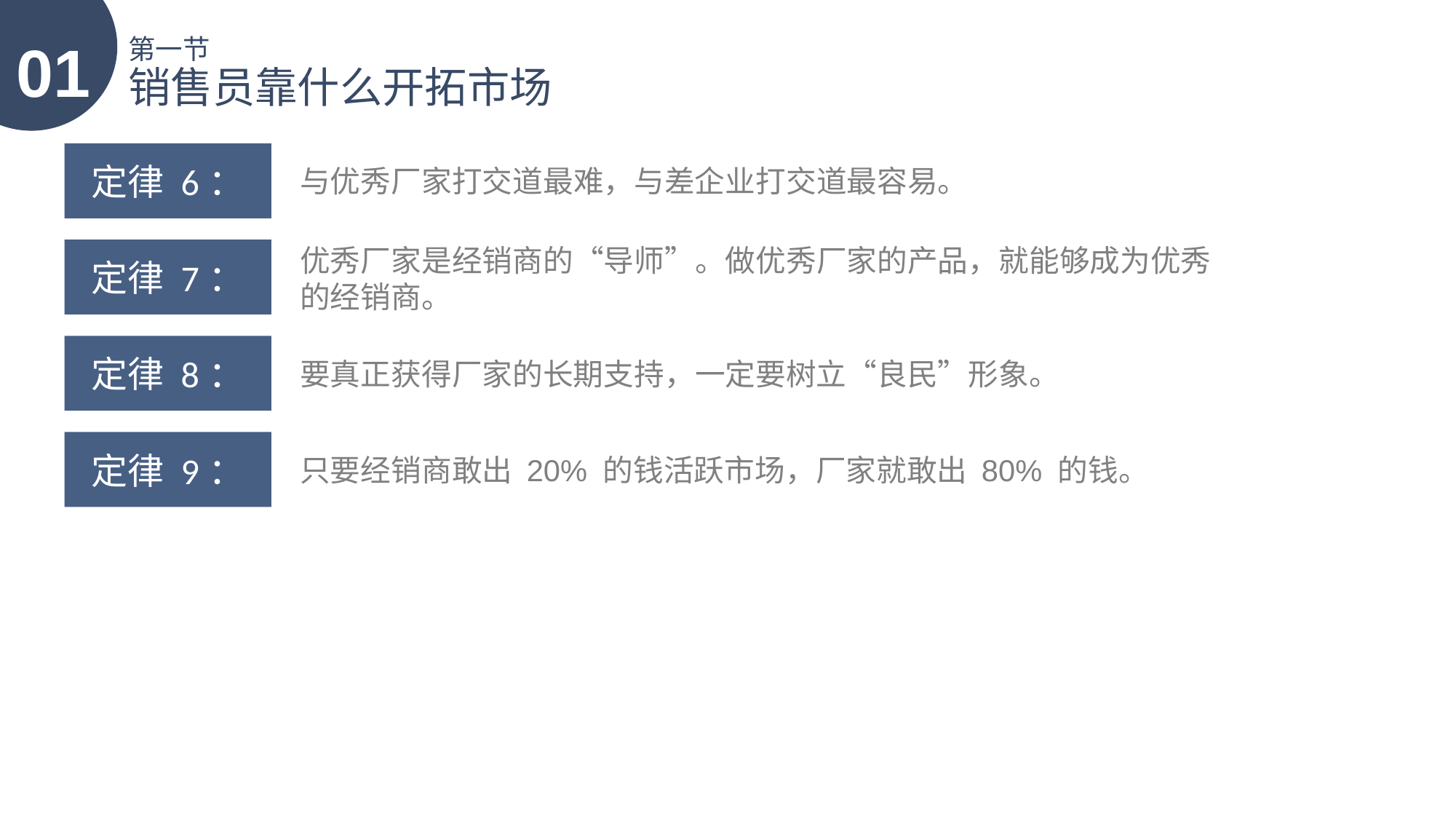

01
第一节
销售员靠什么开拓市场
定律 6：
与优秀厂家打交道最难，与差企业打交道最容易。
优秀厂家是经销商的“导师”。做优秀厂家的产品，就能够成为优秀的经销商。
定律 7：
定律 8：
要真正获得厂家的长期支持，一定要树立“良民”形象。
定律 9：
只要经销商敢出 20% 的钱活跃市场，厂家就敢出 80% 的钱。